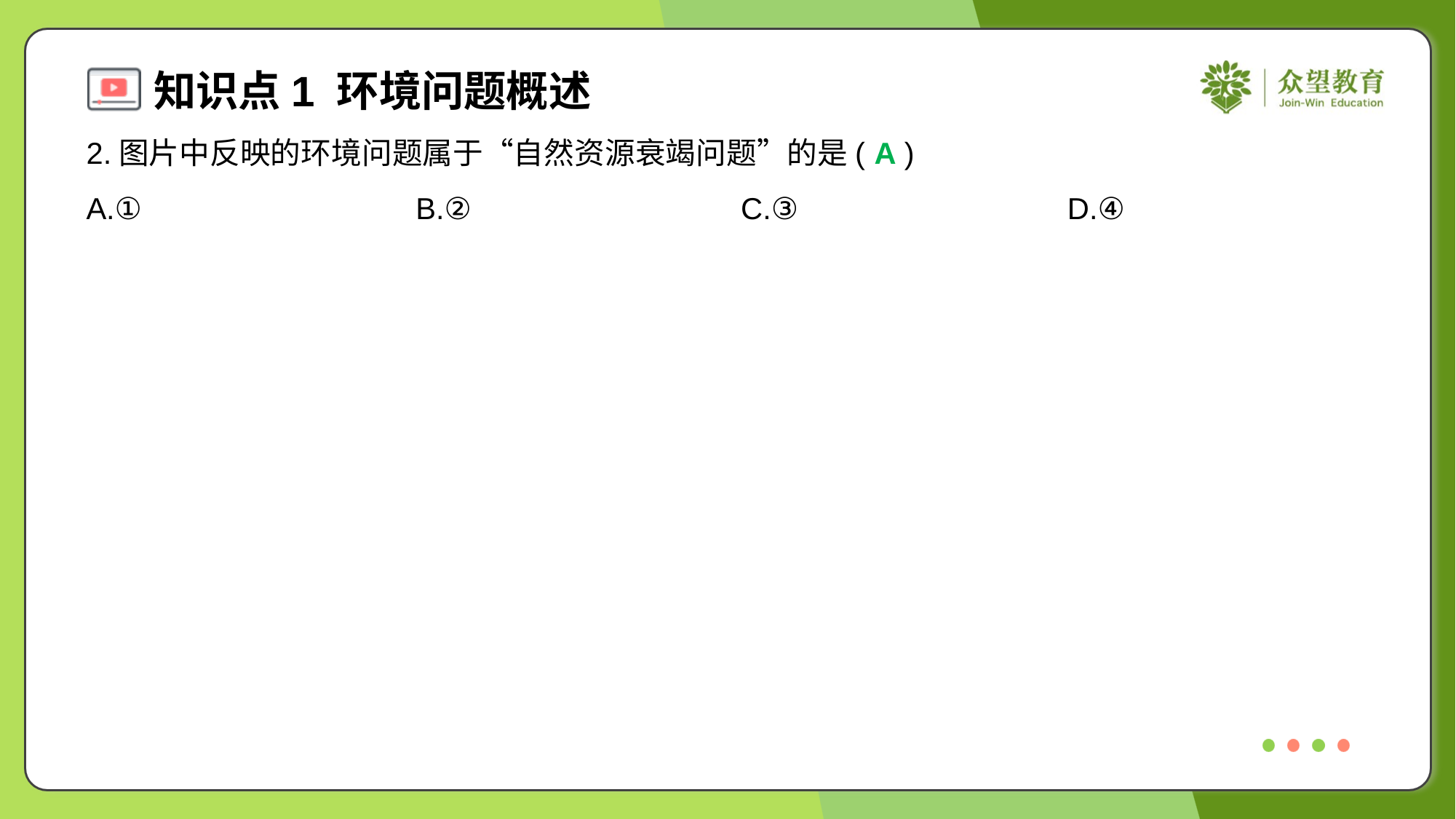

2.图片中反映的环境问题属于“自然资源衰竭问题”的是(     )
A
A.①	B.②	C.③	D.④